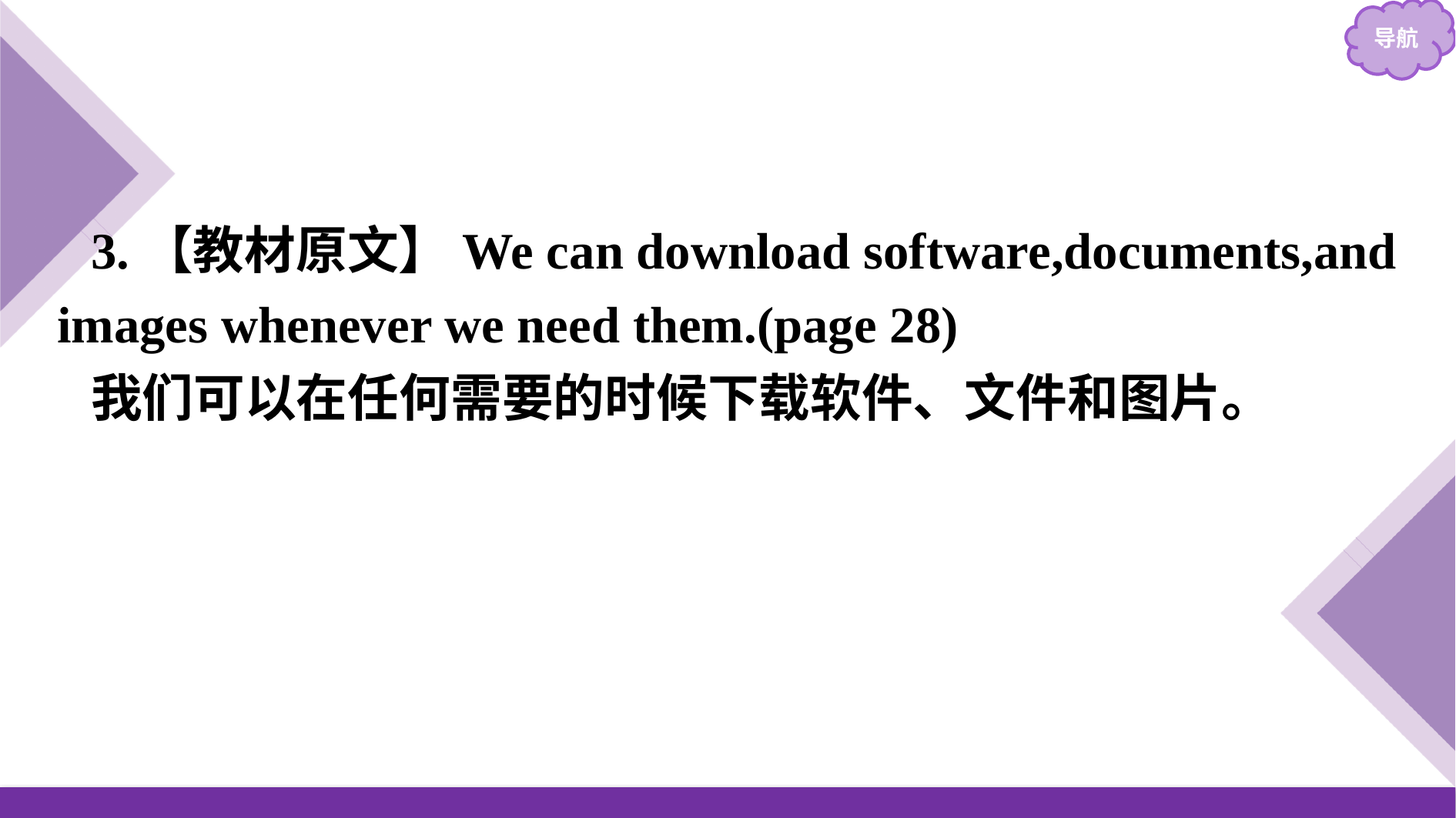

3.【教材原文】We can download software,documents,and images whenever we need them.(page 28)
我们可以在任何需要的时候下载软件、文件和图片。